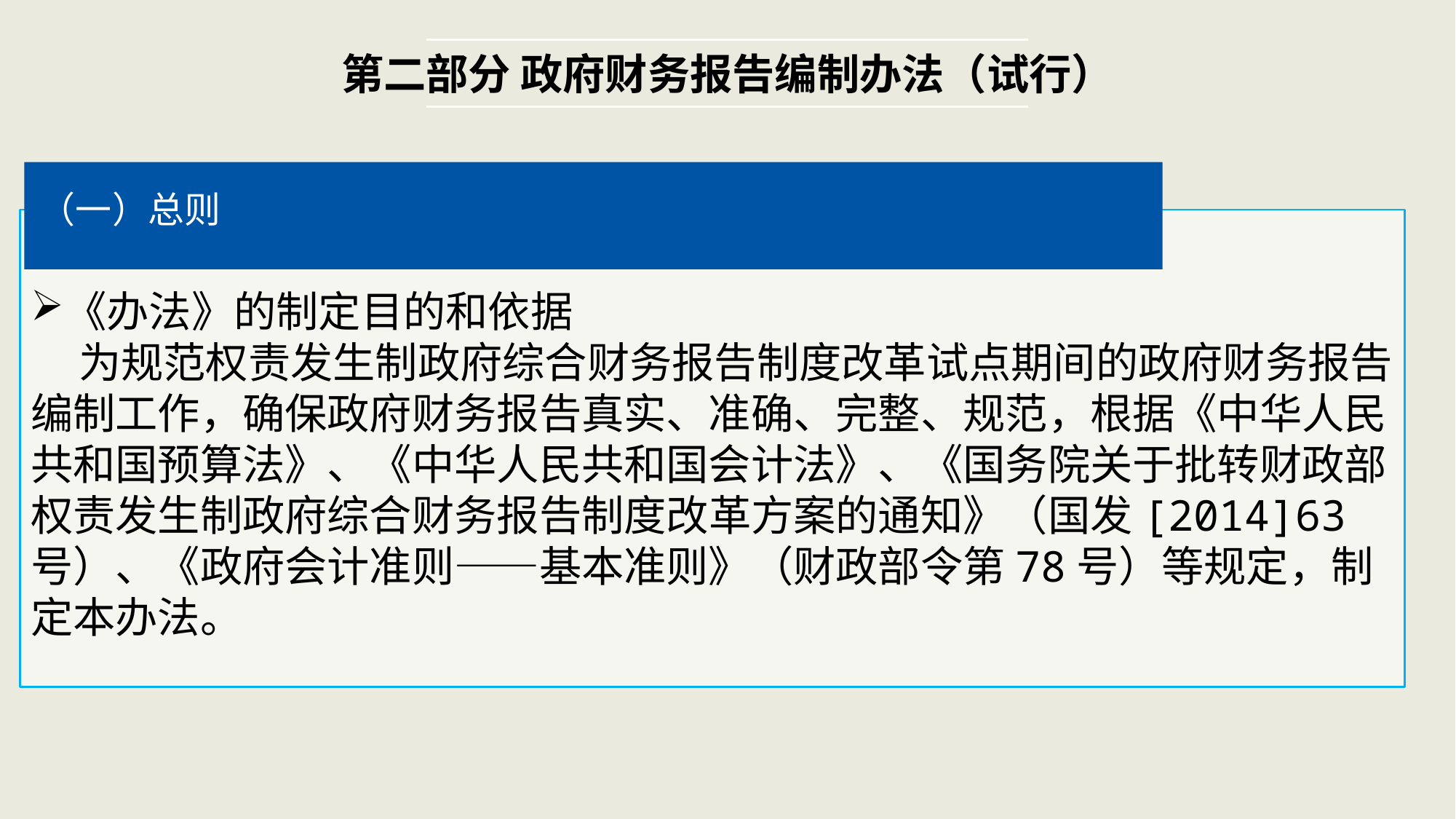

第二部分 政府财务报告编制办法（试行）

（一）总则

《办法》的制定目的和依据
    为规范权责发生制政府综合财务报告制度改革试点期间的政府财务报告编制工作，确保政府财务报告真实、准确、完整、规范，根据《中华人民共和国预算法》、《中华人民共和国会计法》、《国务院关于批转财政部权责发生制政府综合财务报告制度改革方案的通知》（国发[2014]63号）、《政府会计准则——基本准则》（财政部令第78号）等规定，制定本办法。
26